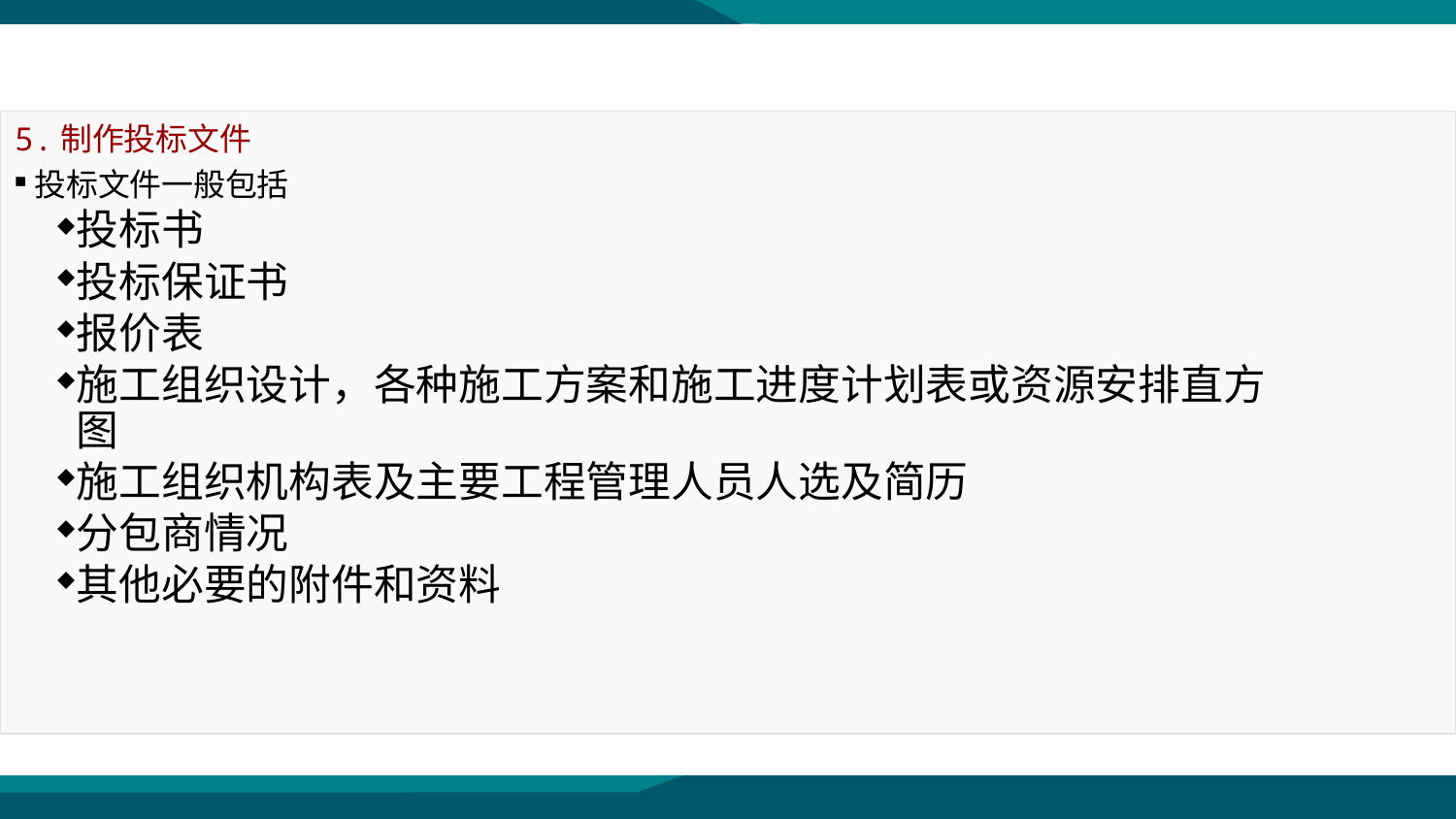

第三节 国内工程施工投标
5.制作投标文件
投标文件一般包括
投标书
投标保证书
报价表
施工组织设计，各种施工方案和施工进度计划表或资源安排直方图
施工组织机构表及主要工程管理人员人选及简历
分包商情况
其他必要的附件和资料